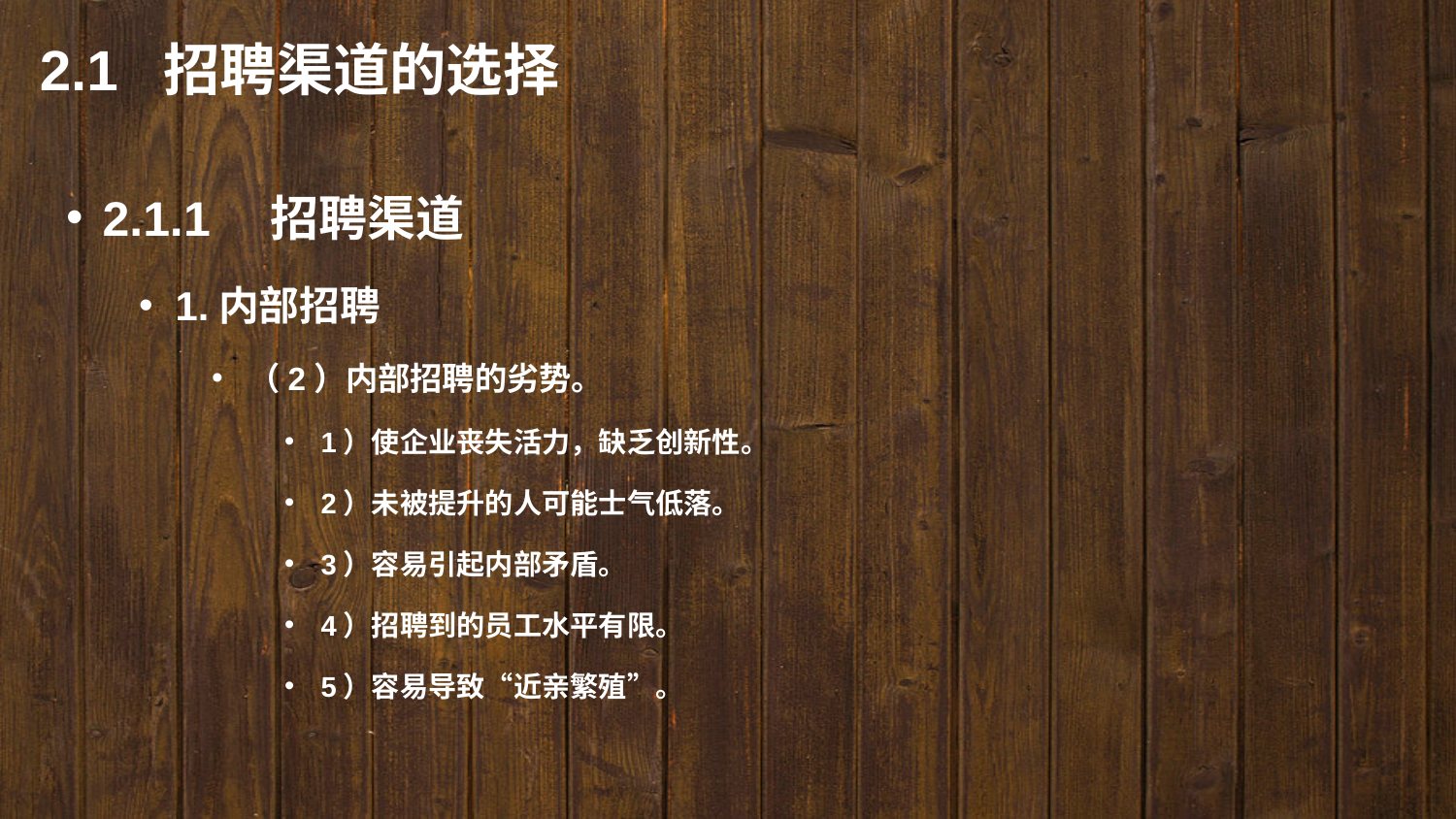

2.1  招聘渠道的选择
2.1.1　招聘渠道
1.内部招聘
（2）内部招聘的劣势。
1）使企业丧失活力，缺乏创新性。
2）未被提升的人可能士气低落。
3）容易引起内部矛盾。
4）招聘到的员工水平有限。
5）容易导致“近亲繁殖”。